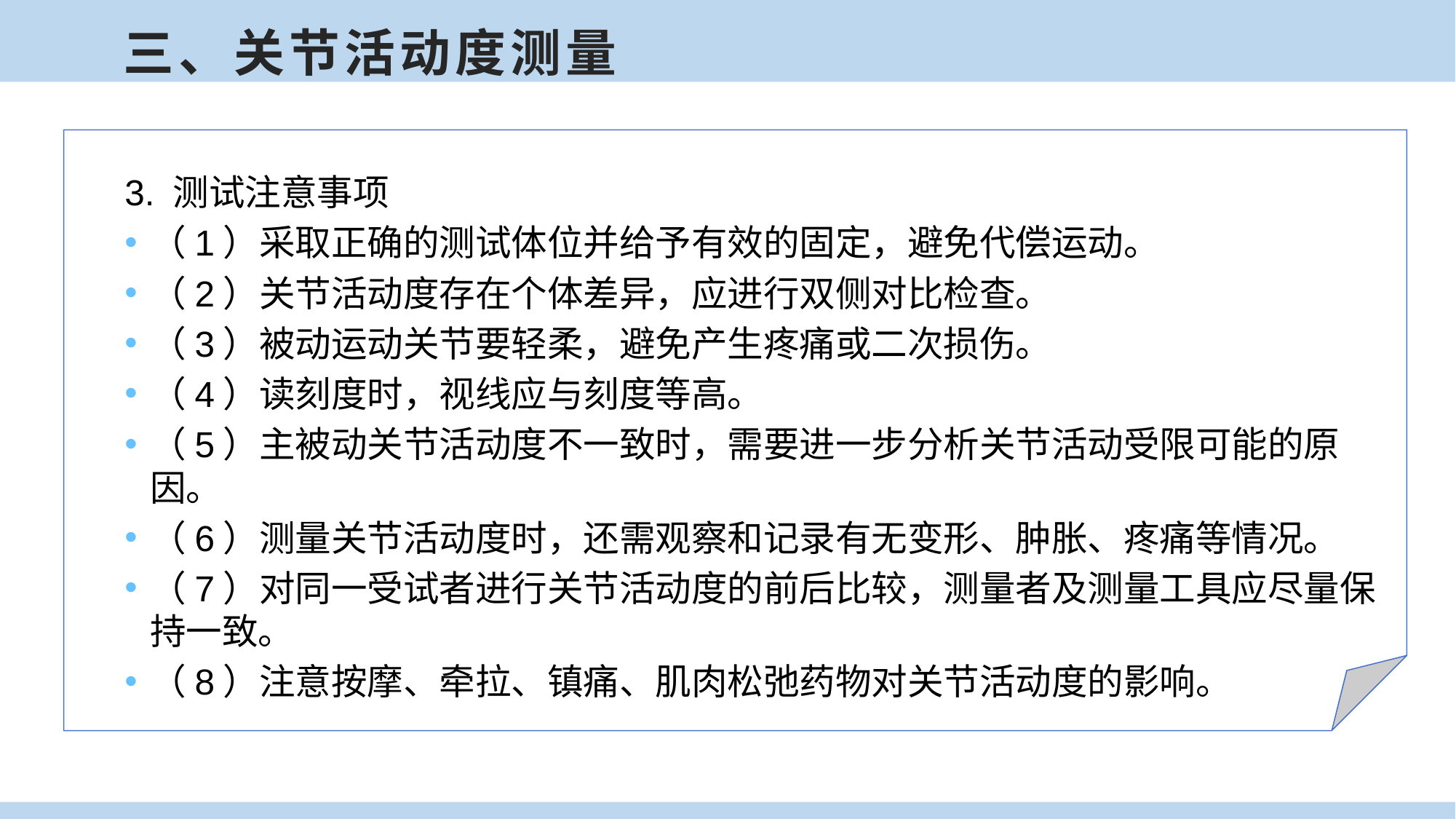

三、关节活动度测量

3. 测试注意事项
（1）采取正确的测试体位并给予有效的固定，避免代偿运动。
（2）关节活动度存在个体差异，应进行双侧对比检查。
（3）被动运动关节要轻柔，避免产生疼痛或二次损伤。
（4）读刻度时，视线应与刻度等高。
（5）主被动关节活动度不一致时，需要进一步分析关节活动受限可能的原因。
（6）测量关节活动度时，还需观察和记录有无变形、肿胀、疼痛等情况。
（7）对同一受试者进行关节活动度的前后比较，测量者及测量工具应尽量保持一致。
（8）注意按摩、牵拉、镇痛、肌肉松弛药物对关节活动度的影响。